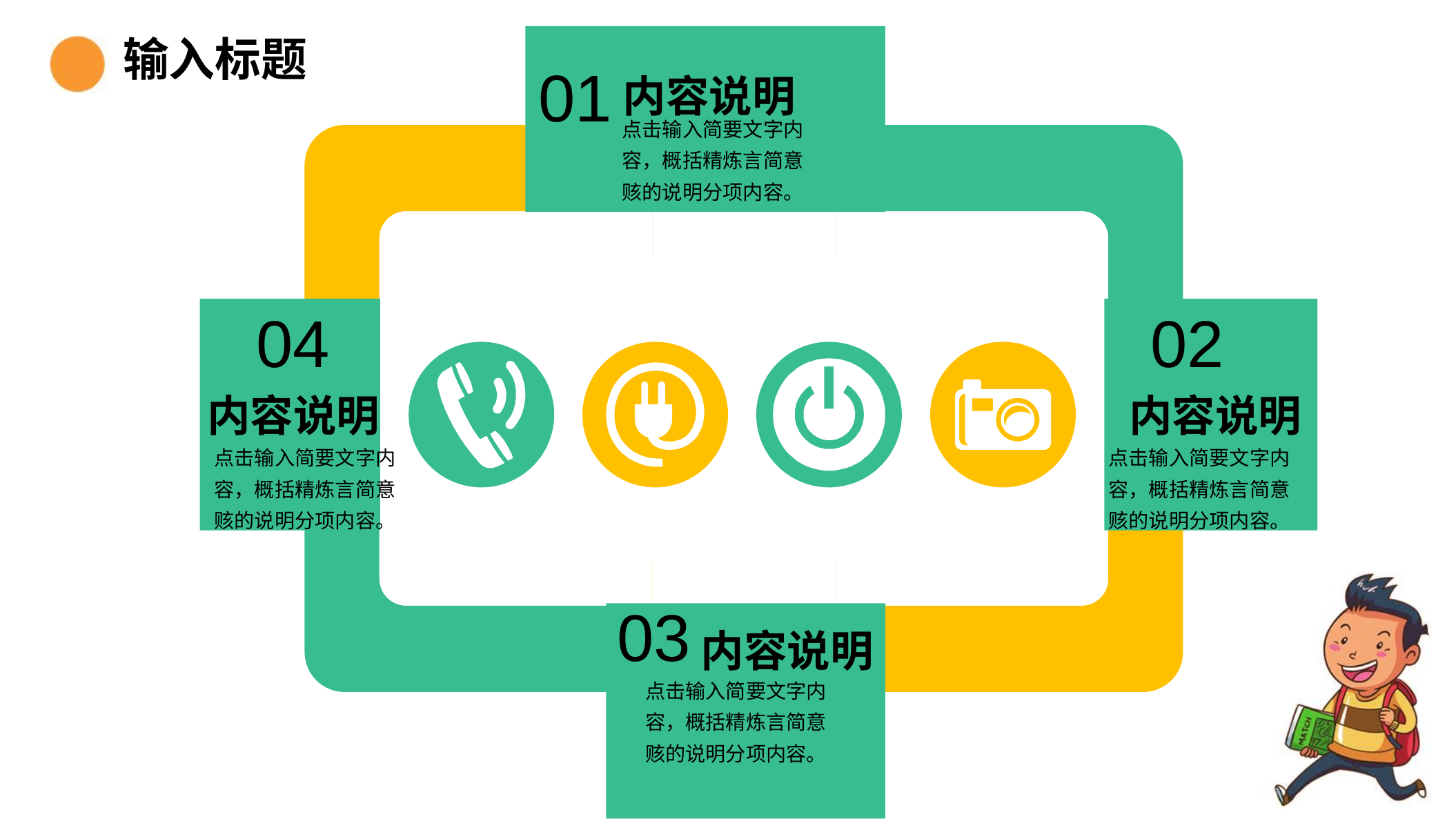

内容说明
01
点击输入简要文字内容，概括精炼言简意赅的说明分项内容。

04
02

内容说明
内容说明

点击输入简要文字内容，概括精炼言简意赅的说明分项内容。
点击输入简要文字内容，概括精炼言简意赅的说明分项内容。
03
内容说明

点击输入简要文字内容，概括精炼言简意赅的说明分项内容。